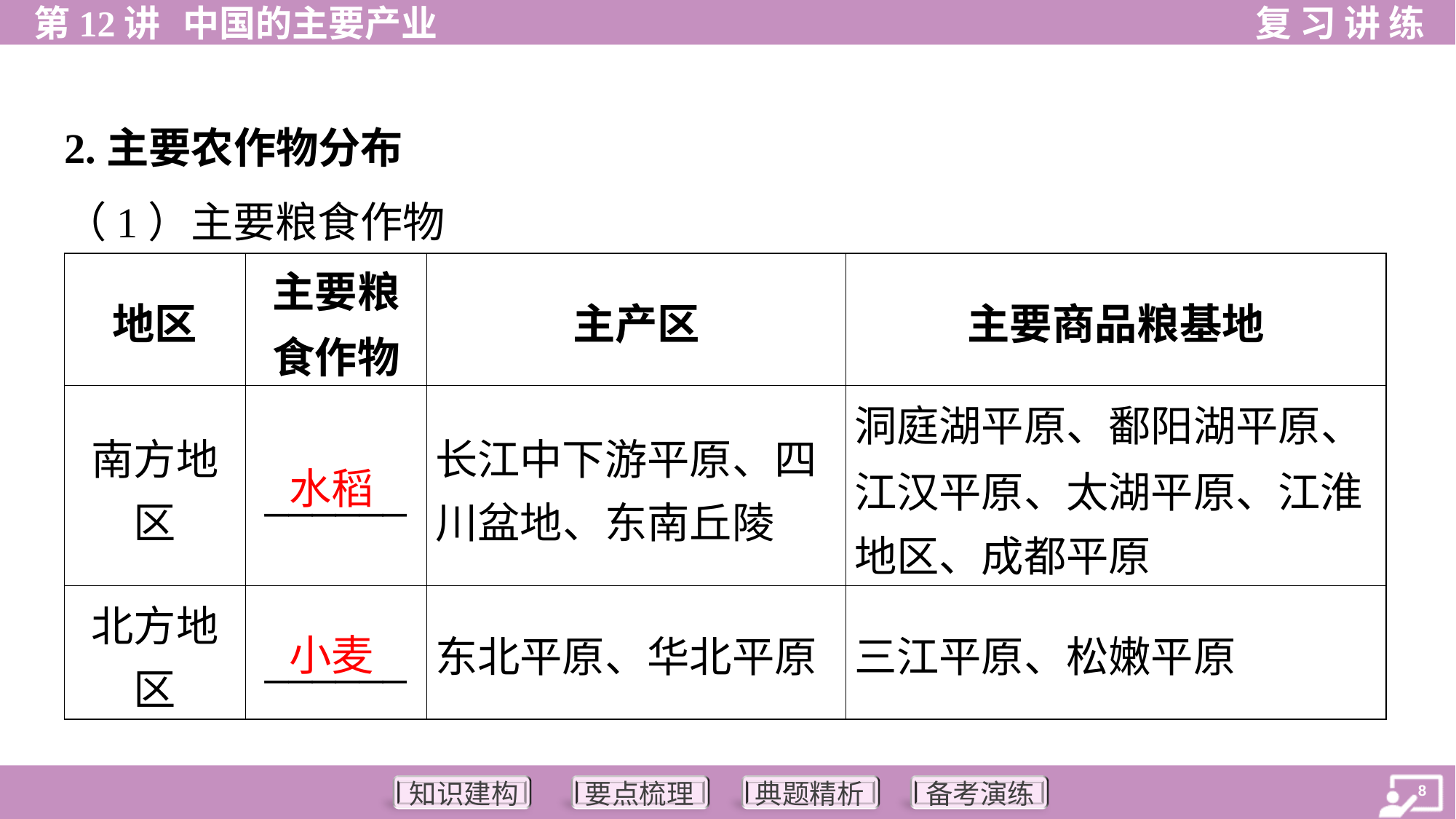

2.主要农作物分布
（1）主要粮食作物
| 地区 | 主要粮 食作物 | 主产区 | 主要商品粮基地 |
| --- | --- | --- | --- |
| 南方地 区 | \_\_\_\_\_\_ | 长江中下游平原、四 川盆地、东南丘陵 | 洞庭湖平原、鄱阳湖平原、 江汉平原、太湖平原、江淮 地区、成都平原 |
| 北方地 区 | \_\_\_\_\_\_ | 东北平原、华北平原 | 三江平原、松嫩平原 |
水稻
小麦